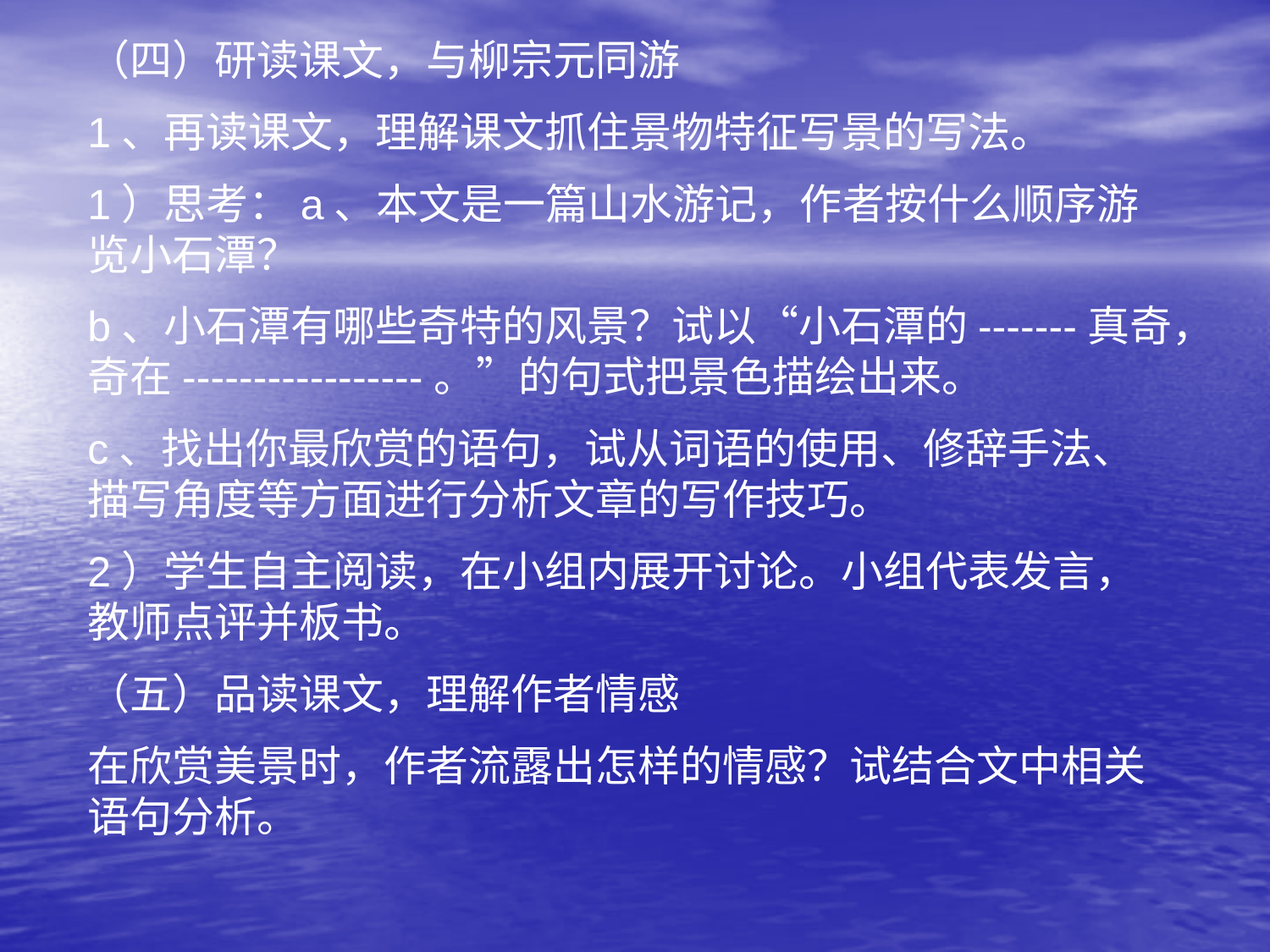

（四）研读课文，与柳宗元同游
1、再读课文，理解课文抓住景物特征写景的写法。
1）思考：a、本文是一篇山水游记，作者按什么顺序游览小石潭？
b、小石潭有哪些奇特的风景？试以“小石潭的-------真奇，奇在-----------------。”的句式把景色描绘出来。
c、找出你最欣赏的语句，试从词语的使用、修辞手法、描写角度等方面进行分析文章的写作技巧。
2）学生自主阅读，在小组内展开讨论。小组代表发言，教师点评并板书。
（五）品读课文，理解作者情感
在欣赏美景时，作者流露出怎样的情感？试结合文中相关语句分析。